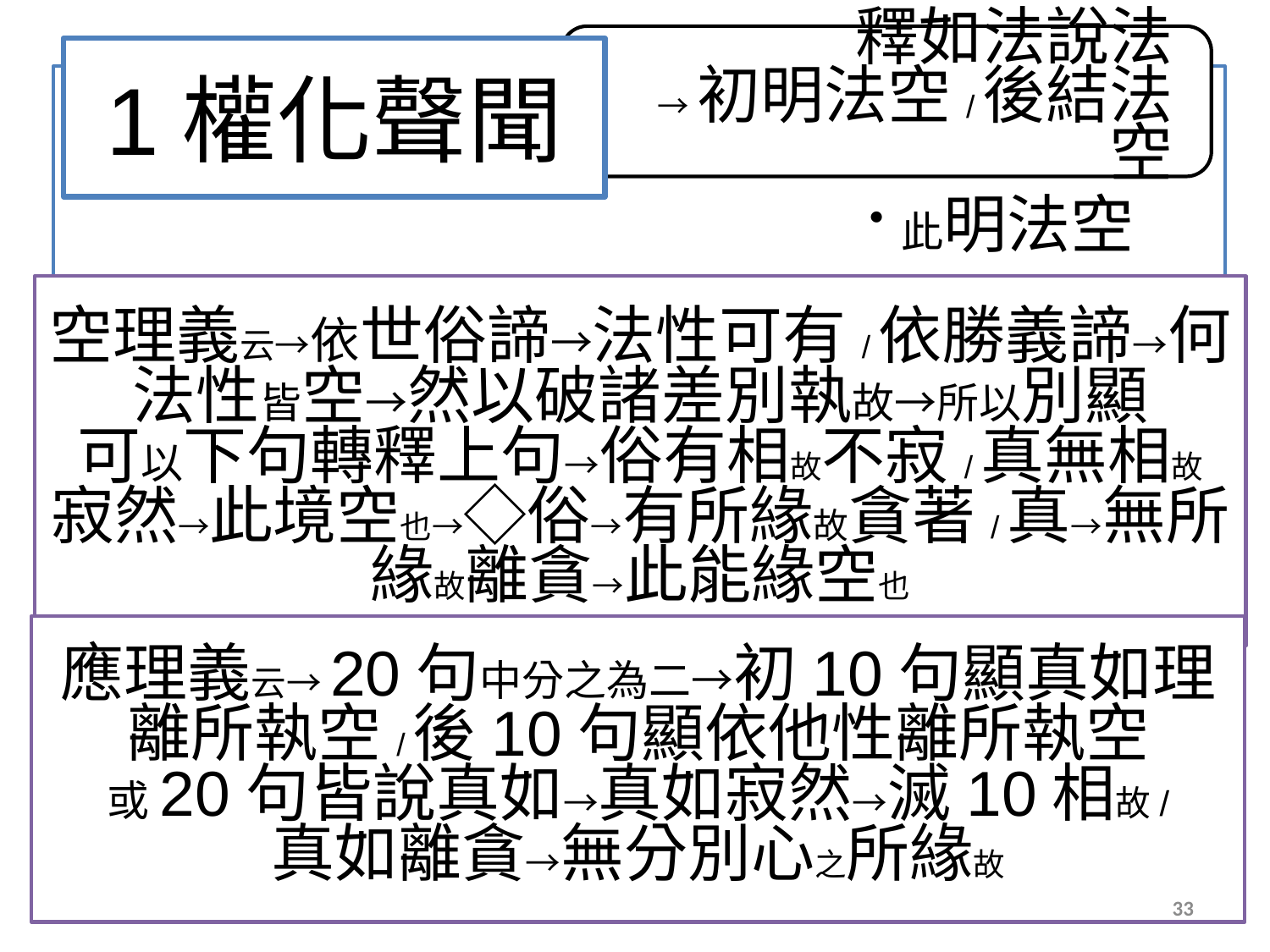

此明法空

釋如法說法
→初明法空/後結法空
# 1權化聲聞
空理義云→依世俗諦→法性可有/依勝義諦→何法性皆空→然以破諸差別執故→所以別顯
可以下句轉釋上句→俗有相故不寂/真無相故寂然→此境空也→◇俗→有所緣故貪著/真→無所緣故離貪→此能緣空也
應理義云→20句中分之為二→初10句顯真如理離所執空/後10句顯依他性離所執空
或20句皆說真如→真如寂然→滅10相故/
真如離貪→無分別心之所緣故
2015/12/10
33